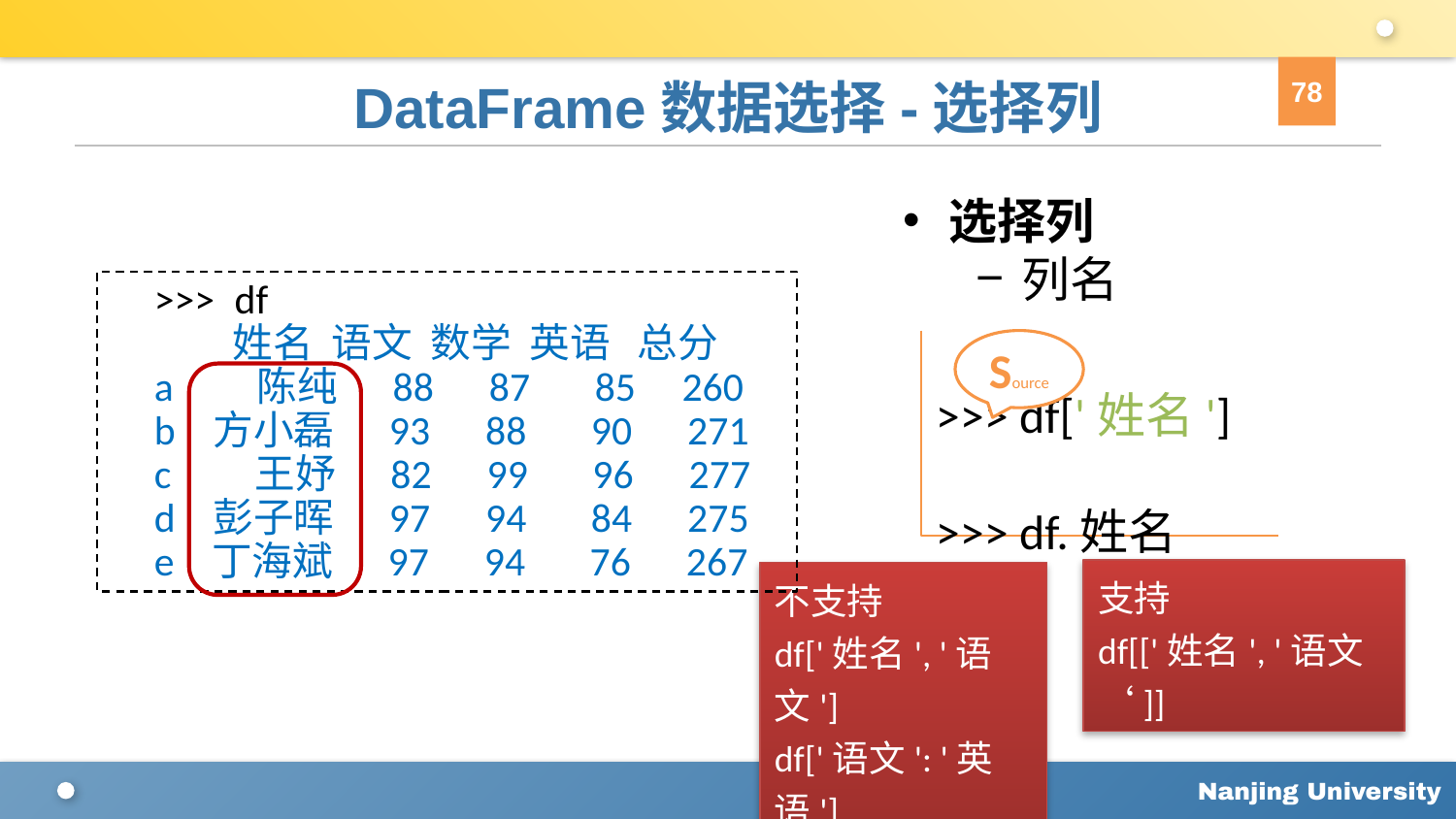

78
# DataFrame数据选择-选择列
选择列
列名
>>> df
  姓名  语文  数学  英语   总分
a        陈纯     88      87       85     260
b   方小磊     93      88       90      271
c        王妤     82      99       96      277
d   彭子晖     97      94       84      275
e   丁海斌     97      94       76      267
Source

>>> df['姓名']
>>> df.姓名

支持
df[['姓名', '语文‘]]
不支持
df['姓名', '语文']
df['语文': '英语']